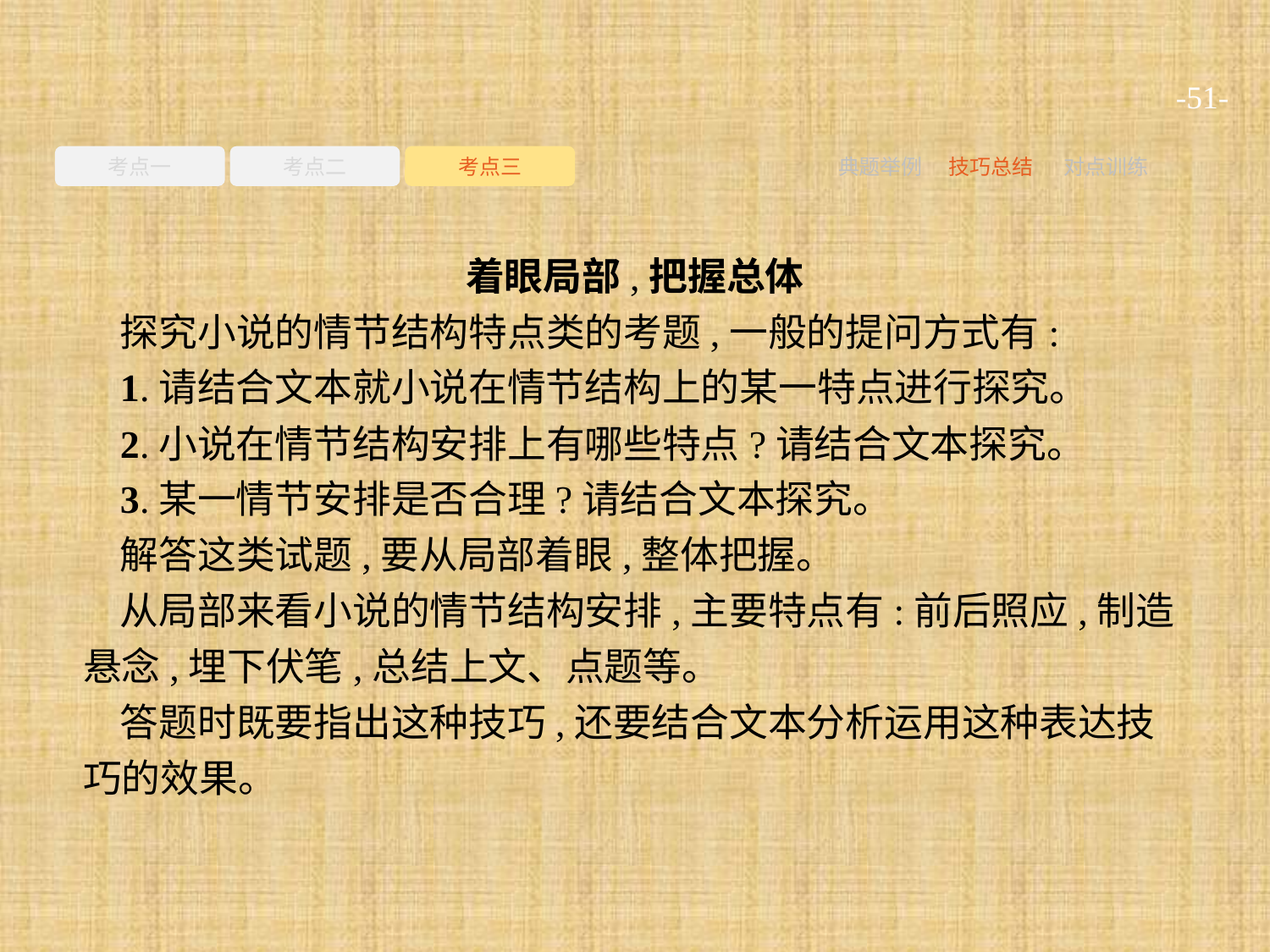

-51-
考点一
考点二
考点三
典题举例
技巧总结
对点训练
着眼局部,把握总体
探究小说的情节结构特点类的考题,一般的提问方式有:
1.请结合文本就小说在情节结构上的某一特点进行探究。
2.小说在情节结构安排上有哪些特点?请结合文本探究。
3.某一情节安排是否合理?请结合文本探究。
解答这类试题,要从局部着眼,整体把握。
从局部来看小说的情节结构安排,主要特点有:前后照应,制造悬念,埋下伏笔,总结上文、点题等。
答题时既要指出这种技巧,还要结合文本分析运用这种表达技巧的效果。